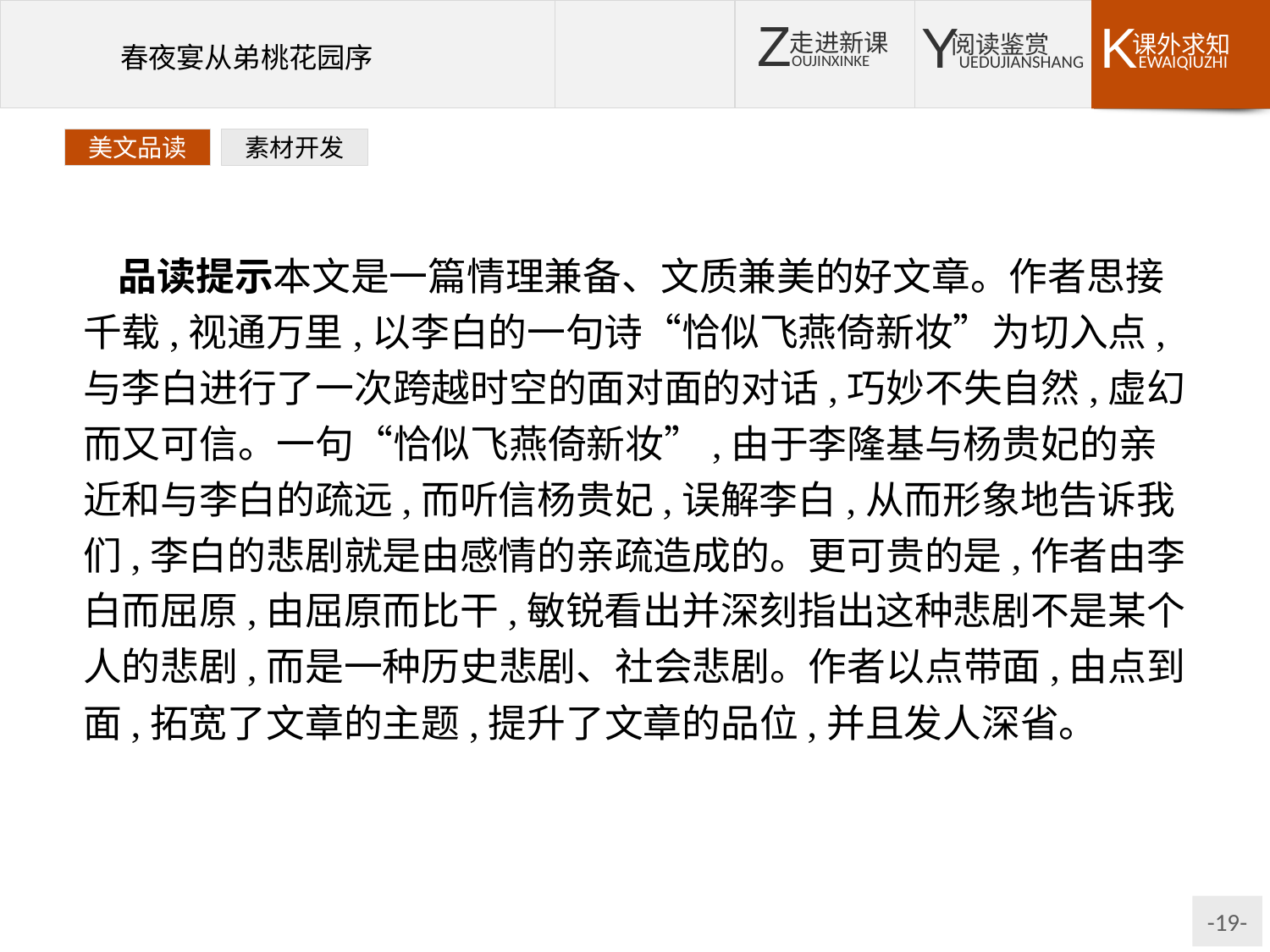

美文品读
素材开发
品读提示本文是一篇情理兼备、文质兼美的好文章。作者思接千载,视通万里,以李白的一句诗“恰似飞燕倚新妆”为切入点,与李白进行了一次跨越时空的面对面的对话,巧妙不失自然,虚幻而又可信。一句“恰似飞燕倚新妆”,由于李隆基与杨贵妃的亲近和与李白的疏远,而听信杨贵妃,误解李白,从而形象地告诉我们,李白的悲剧就是由感情的亲疏造成的。更可贵的是,作者由李白而屈原,由屈原而比干,敏锐看出并深刻指出这种悲剧不是某个人的悲剧,而是一种历史悲剧、社会悲剧。作者以点带面,由点到面,拓宽了文章的主题,提升了文章的品位,并且发人深省。